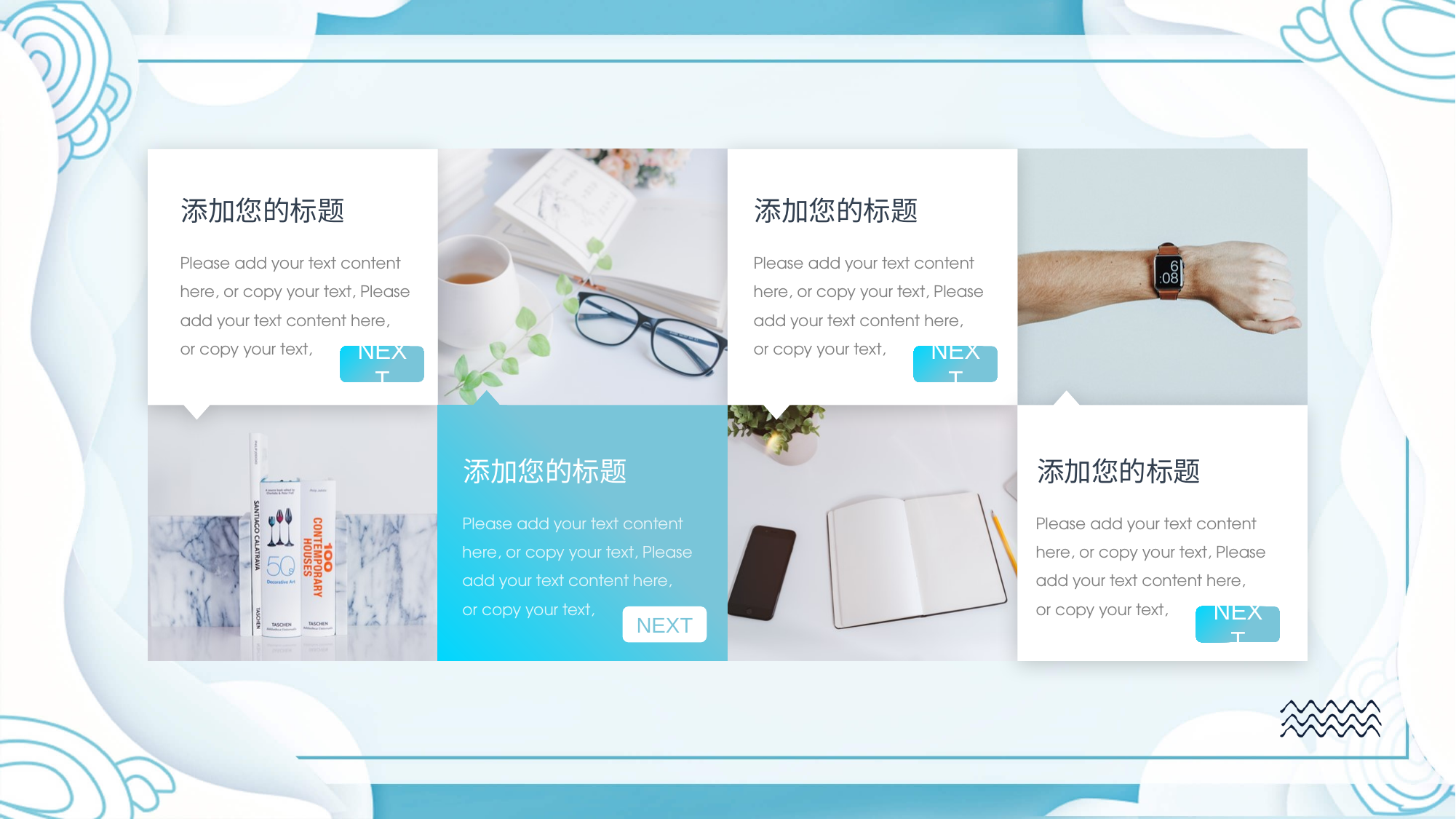

添加您的标题
添加您的标题
Please add your text content here, or copy your text, Please add your text content here,
or copy your text,
Please add your text content here, or copy your text, Please add your text content here,
or copy your text,
NEXT
NEXT

添加您的标题
添加您的标题
Please add your text content here, or copy your text, Please add your text content here,
or copy your text,
Please add your text content here, or copy your text, Please add your text content here,
or copy your text,
NEXT
NEXT